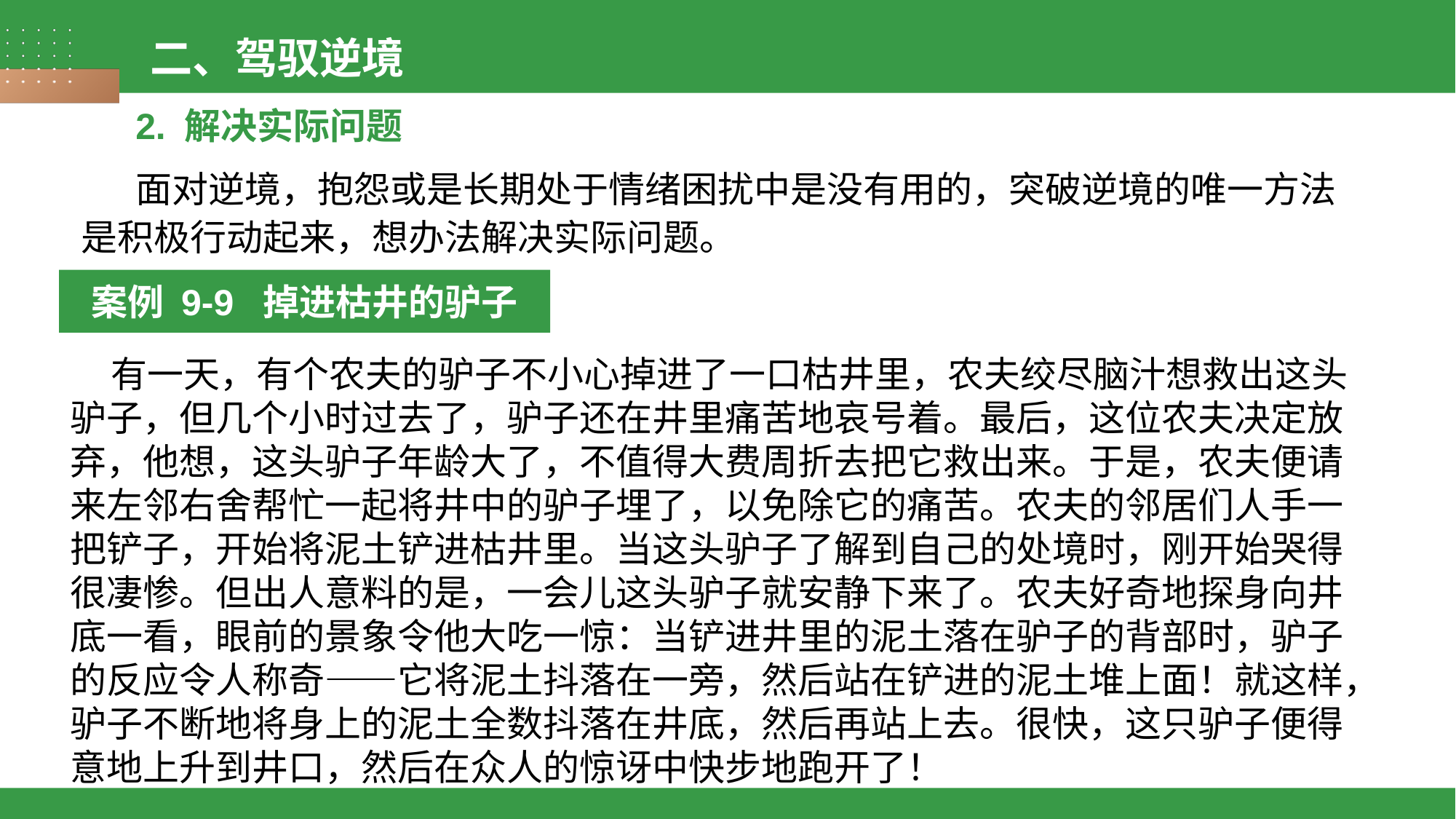

二、驾驭逆境
2. 解决实际问题
面对逆境，抱怨或是长期处于情绪困扰中是没有用的，突破逆境的唯一方法是积极行动起来，想办法解决实际问题。
案例 9-9  掉进枯井的驴子
    有一天，有个农夫的驴子不小心掉进了一口枯井里，农夫绞尽脑汁想救出这头驴子，但几个小时过去了，驴子还在井里痛苦地哀号着。最后，这位农夫决定放弃，他想，这头驴子年龄大了，不值得大费周折去把它救出来。于是，农夫便请来左邻右舍帮忙一起将井中的驴子埋了，以免除它的痛苦。农夫的邻居们人手一把铲子，开始将泥土铲进枯井里。当这头驴子了解到自己的处境时，刚开始哭得很凄惨。但出人意料的是，一会儿这头驴子就安静下来了。农夫好奇地探身向井底一看，眼前的景象令他大吃一惊：当铲进井里的泥土落在驴子的背部时，驴子的反应令人称奇——它将泥土抖落在一旁，然后站在铲进的泥土堆上面！就这样，驴子不断地将身上的泥土全数抖落在井底，然后再站上去。很快，这只驴子便得意地上升到井口，然后在众人的惊讶中快步地跑开了！